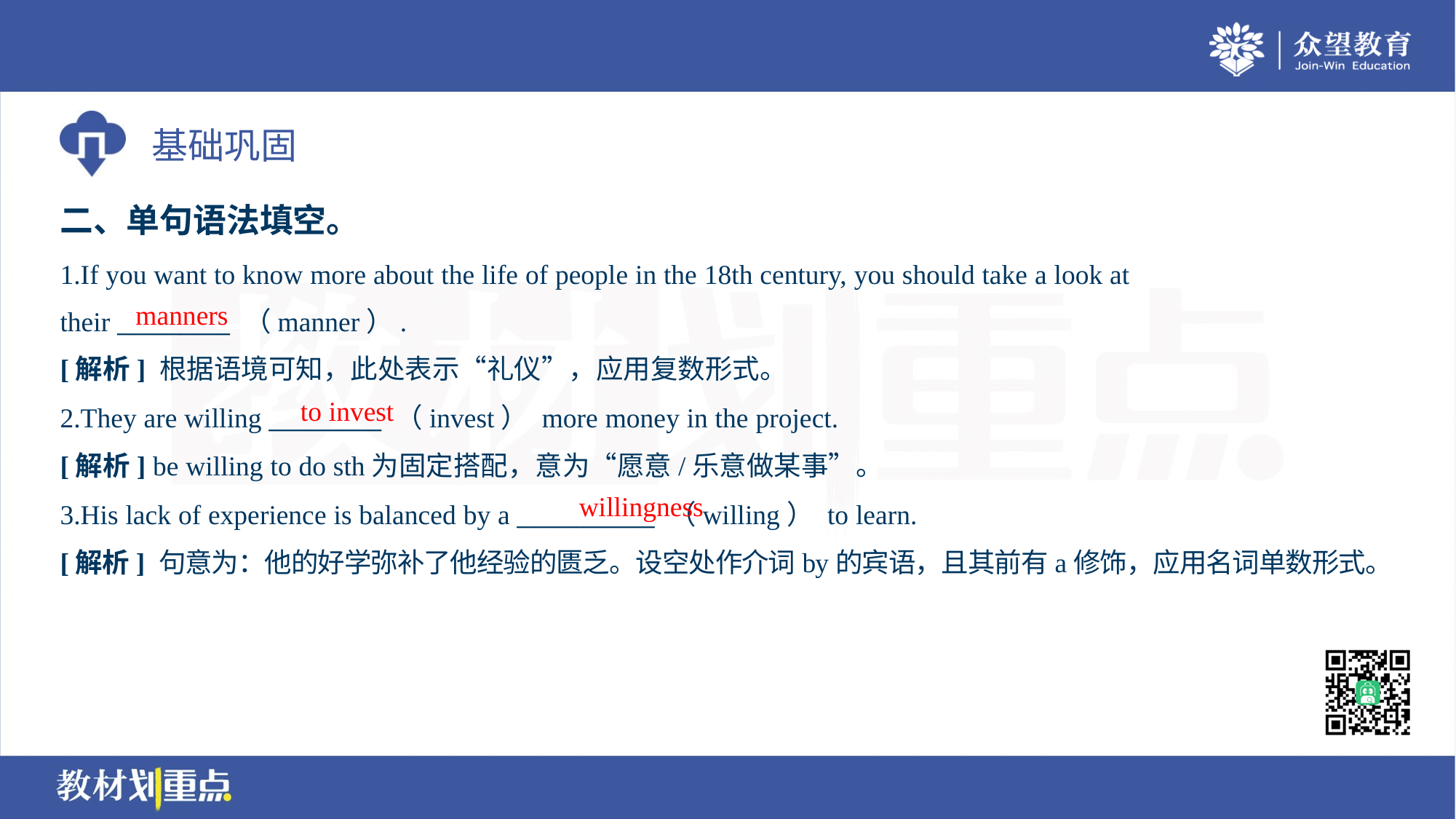

二、单句语法填空。
1.If you want to know more about the life of people in the 18th century, you should take a look at
their _________ （manner）.
manners
[解析] 根据语境可知，此处表示“礼仪”，应用复数形式。
to invest
2.They are willing _________ （invest） more money in the project.
[解析] be willing to do sth为固定搭配，意为“愿意/乐意做某事”。
willingness
3.His lack of experience is balanced by a ___________ （willing） to learn.
[解析] 句意为：他的好学弥补了他经验的匮乏。设空处作介词by的宾语，且其前有a修饰，应用名词单数形式。